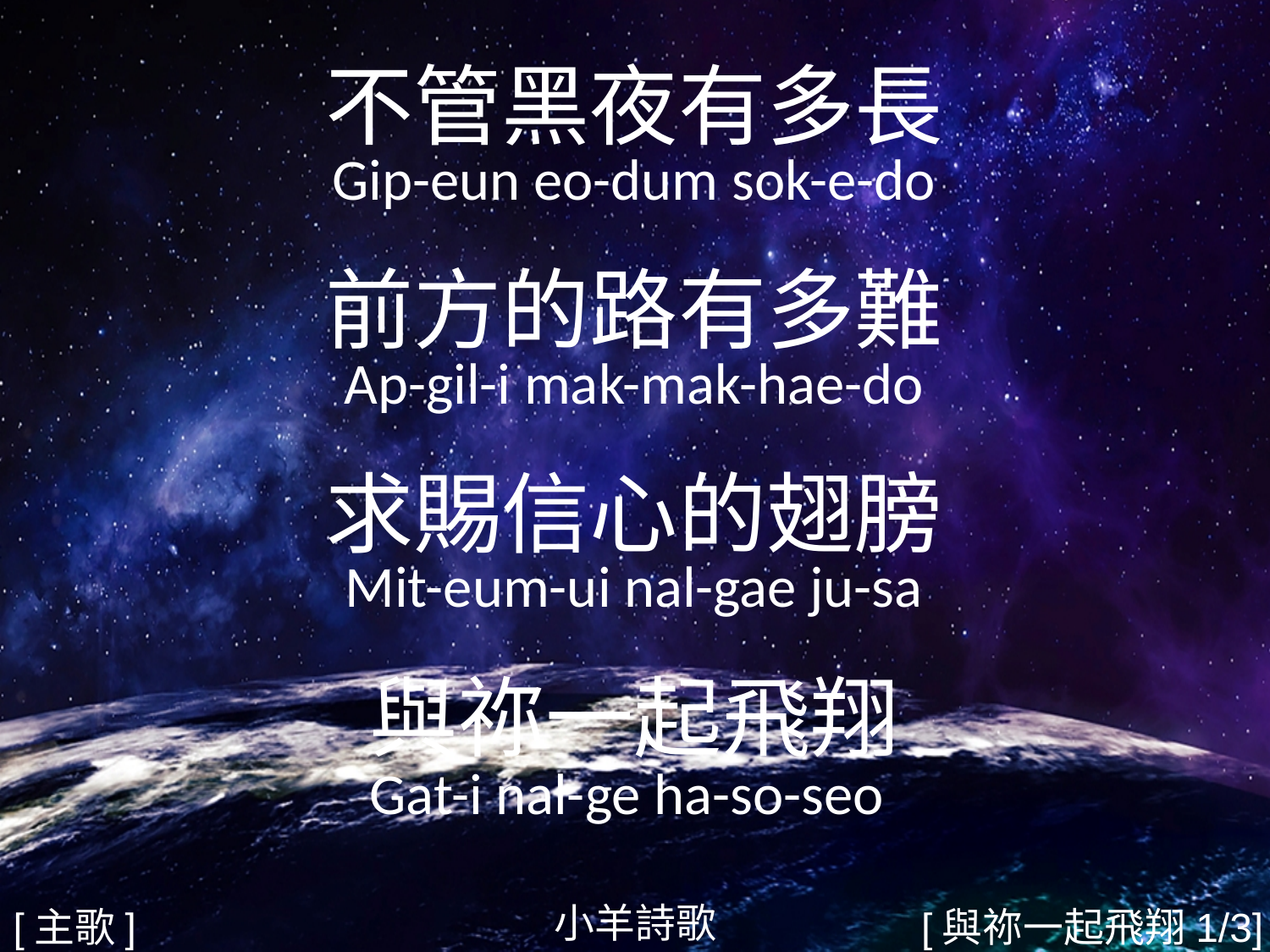

不管黑夜有多長
Gip-eun eo-dum sok-e-do

前方的路有多難
Ap-gil-i mak-mak-hae-do

求賜信心的翅膀
Mit-eum-ui nal-gae ju-sa

與祢一起飛翔
Gat-i nal-ge ha-so-seo

#

小羊詩歌
[主歌]
[與祢一起飛翔1/3]